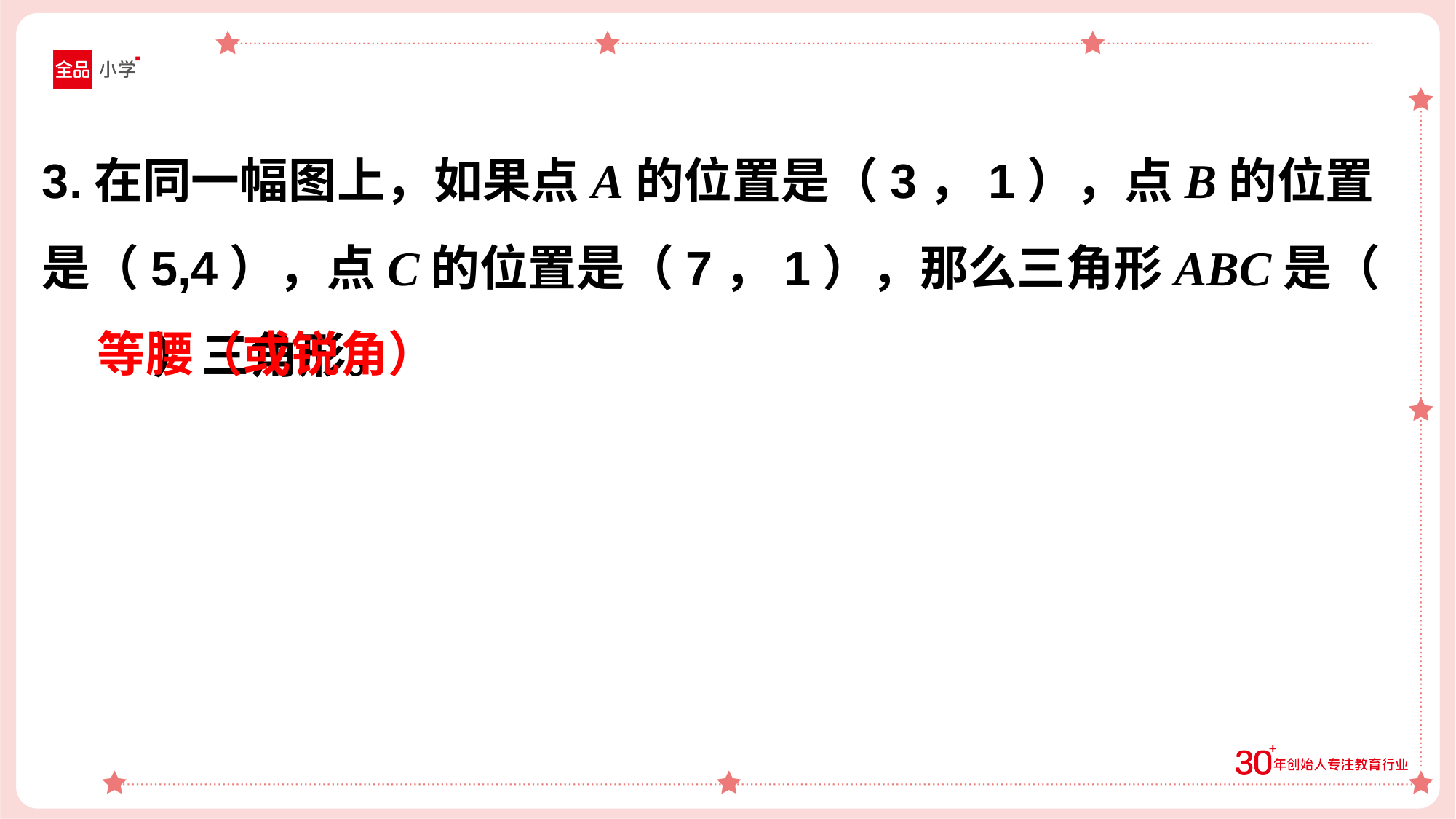

3.在同一幅图上，如果点A的位置是（3，1），点B的位置
是（5,4），点C的位置是（7，1），那么三角形ABC是（             ）三角形。
等腰（或锐角）